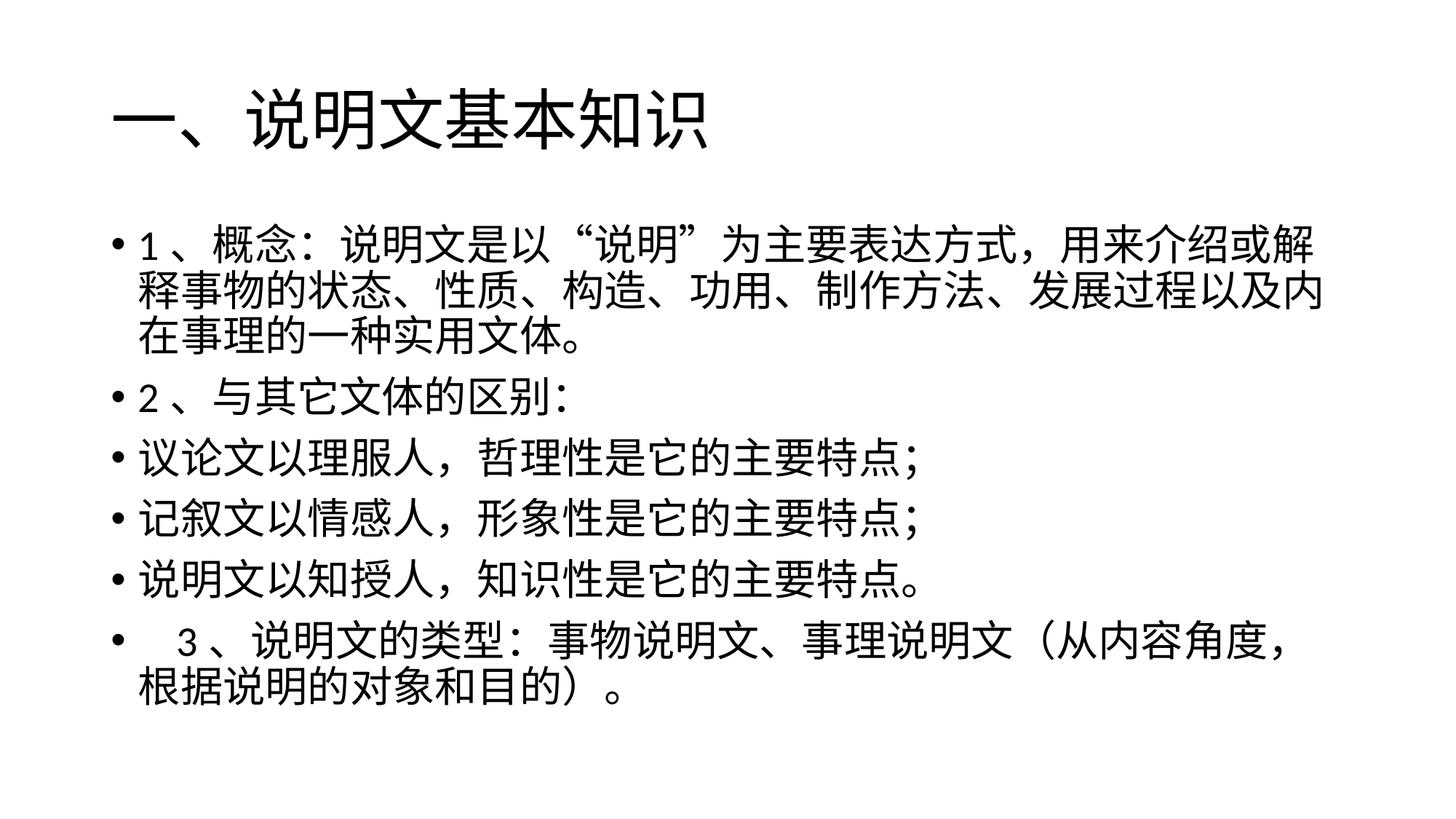

# 一、说明文基本知识
1、概念：说明文是以“说明”为主要表达方式，用来介绍或解释事物的状态、性质、构造、功用、制作方法、发展过程以及内在事理的一种实用文体。
2、与其它文体的区别：
议论文以理服人，哲理性是它的主要特点；
记叙文以情感人，形象性是它的主要特点；
说明文以知授人，知识性是它的主要特点。
    3、说明文的类型：事物说明文、事理说明文（从内容角度，根据说明的对象和目的）。